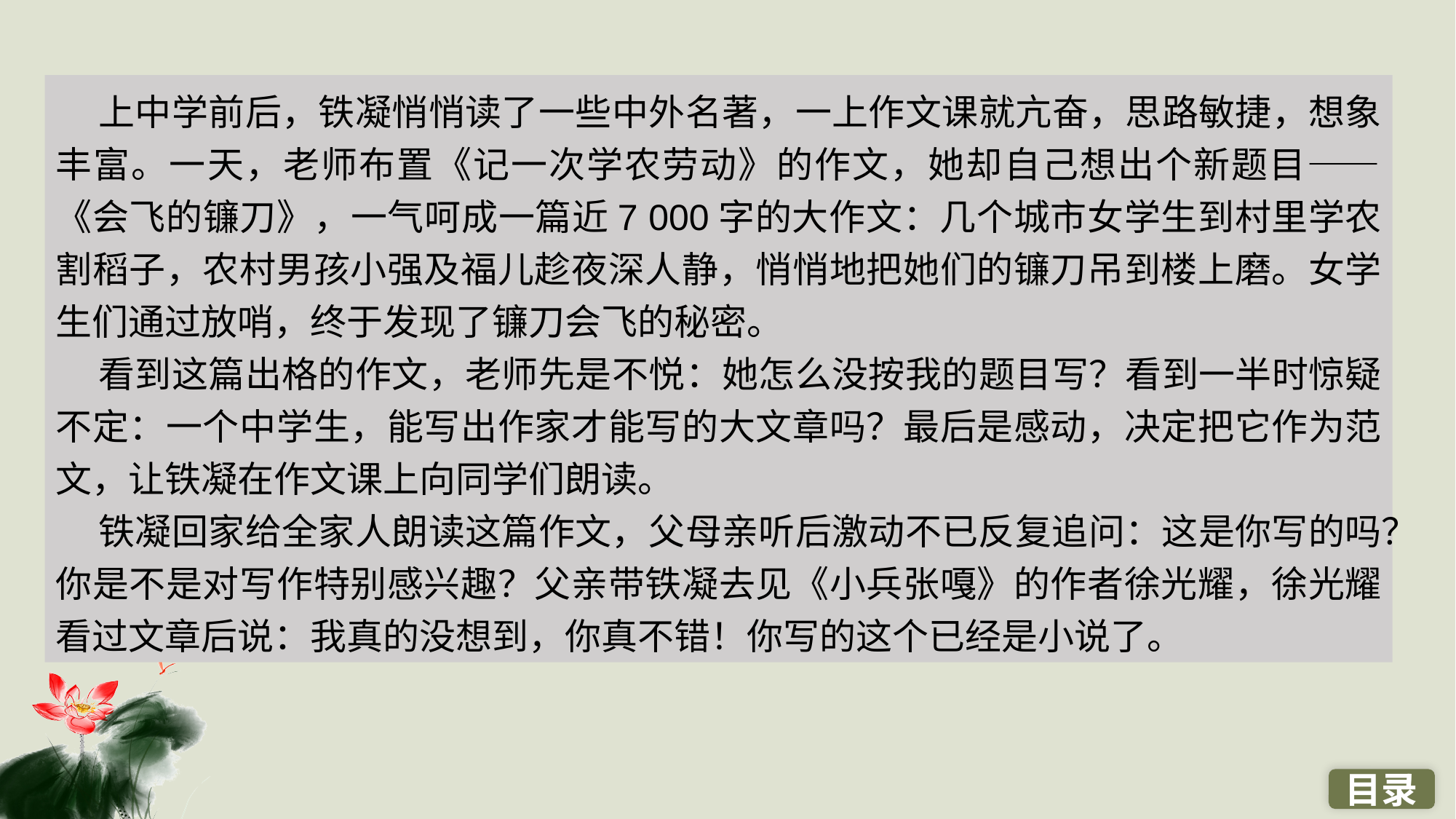

上中学前后，铁凝悄悄读了一些中外名著，一上作文课就亢奋，思路敏捷，想象丰富。一天，老师布置《记一次学农劳动》的作文，她却自己想出个新题目——《会飞的镰刀》，一气呵成一篇近7 000字的大作文：几个城市女学生到村里学农割稻子，农村男孩小强及福儿趁夜深人静，悄悄地把她们的镰刀吊到楼上磨。女学生们通过放哨，终于发现了镰刀会飞的秘密。
    看到这篇出格的作文，老师先是不悦：她怎么没按我的题目写？看到一半时惊疑不定：一个中学生，能写出作家才能写的大文章吗？最后是感动，决定把它作为范文，让铁凝在作文课上向同学们朗读。
    铁凝回家给全家人朗读这篇作文，父母亲听后激动不已反复追问：这是你写的吗？你是不是对写作特别感兴趣？父亲带铁凝去见《小兵张嘎》的作者徐光耀，徐光耀看过文章后说：我真的没想到，你真不错！你写的这个已经是小说了。